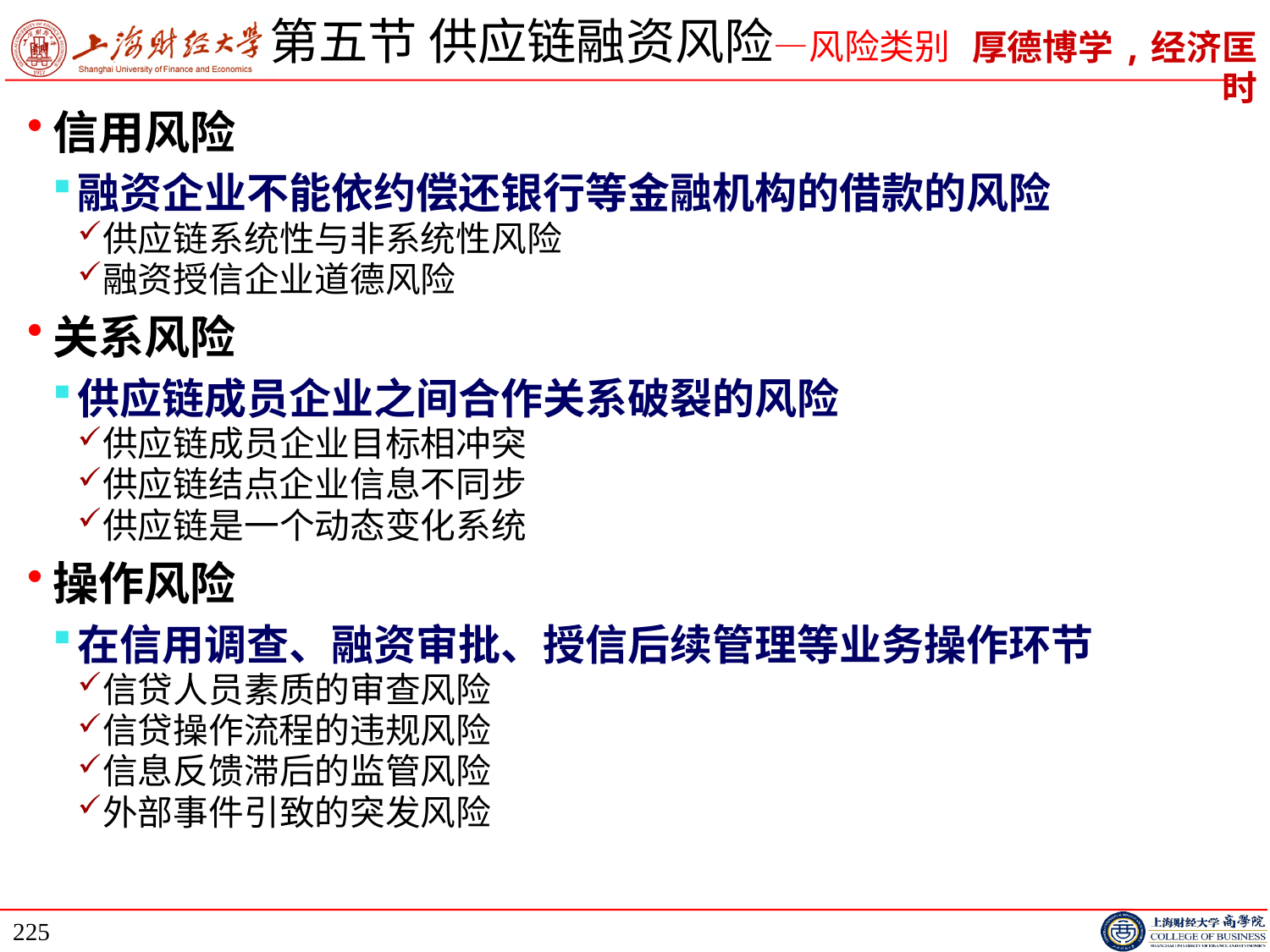

# 第五节 供应链融资风险—风险类别
信用风险
融资企业不能依约偿还银行等金融机构的借款的风险
供应链系统性与非系统性风险
融资授信企业道德风险
关系风险
供应链成员企业之间合作关系破裂的风险
供应链成员企业目标相冲突
供应链结点企业信息不同步
供应链是一个动态变化系统
操作风险
在信用调查、融资审批、授信后续管理等业务操作环节
信贷人员素质的审查风险
信贷操作流程的违规风险
信息反馈滞后的监管风险
外部事件引致的突发风险

225